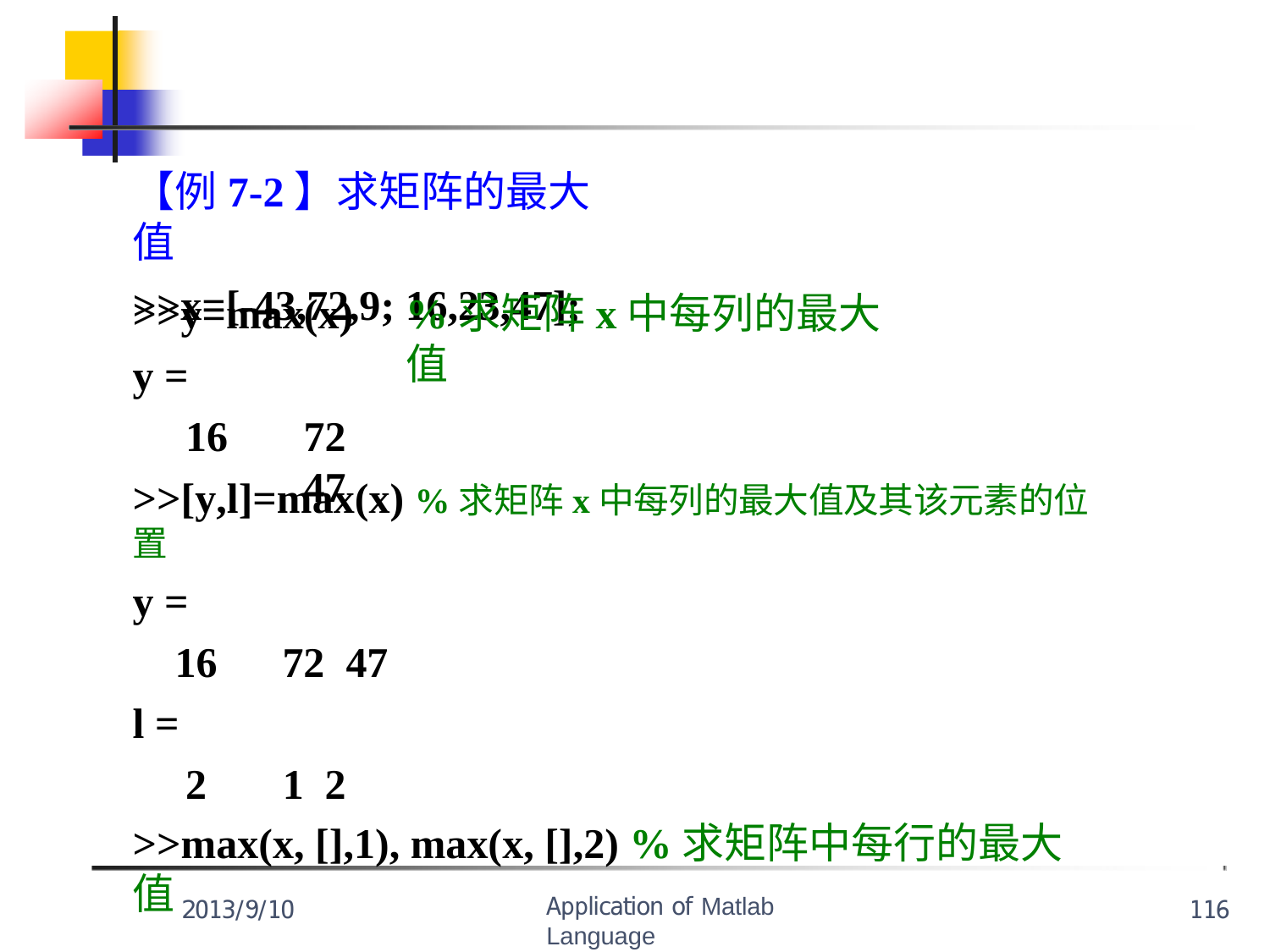

【例7-2】求矩阵的最大值

>>x=[-43,72,9; 16,23,47];
>>y=max(x) y =

16	72	47
%求矩阵x中每列的最大值
>>[y,l]=max(x) %求矩阵x中每列的最大值及其该元素的位置

y =

16	72	47

l =

2	1	2
>>max(x, [],1), max(x, [],2) %求矩阵中每行的最大值
Application of Matlab Language
2013/9/10
116